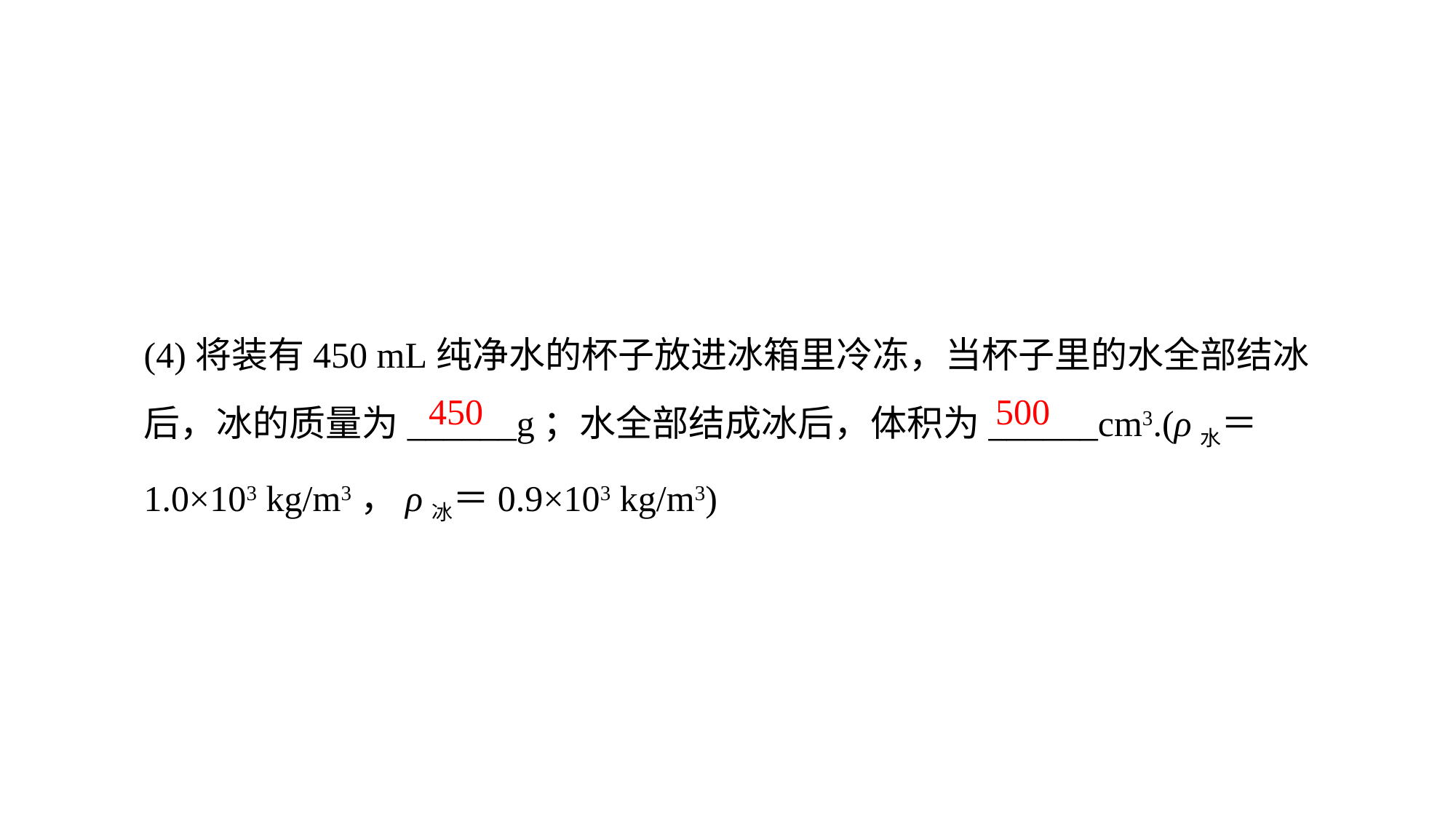

(4)将装有450 mL纯净水的杯子放进冰箱里冷冻，当杯子里的水全部结冰后，冰的质量为______g；水全部结成冰后，体积为______cm3.(ρ水＝1.0×103 kg/m3，ρ冰＝0.9×103 kg/m3)

450
　500